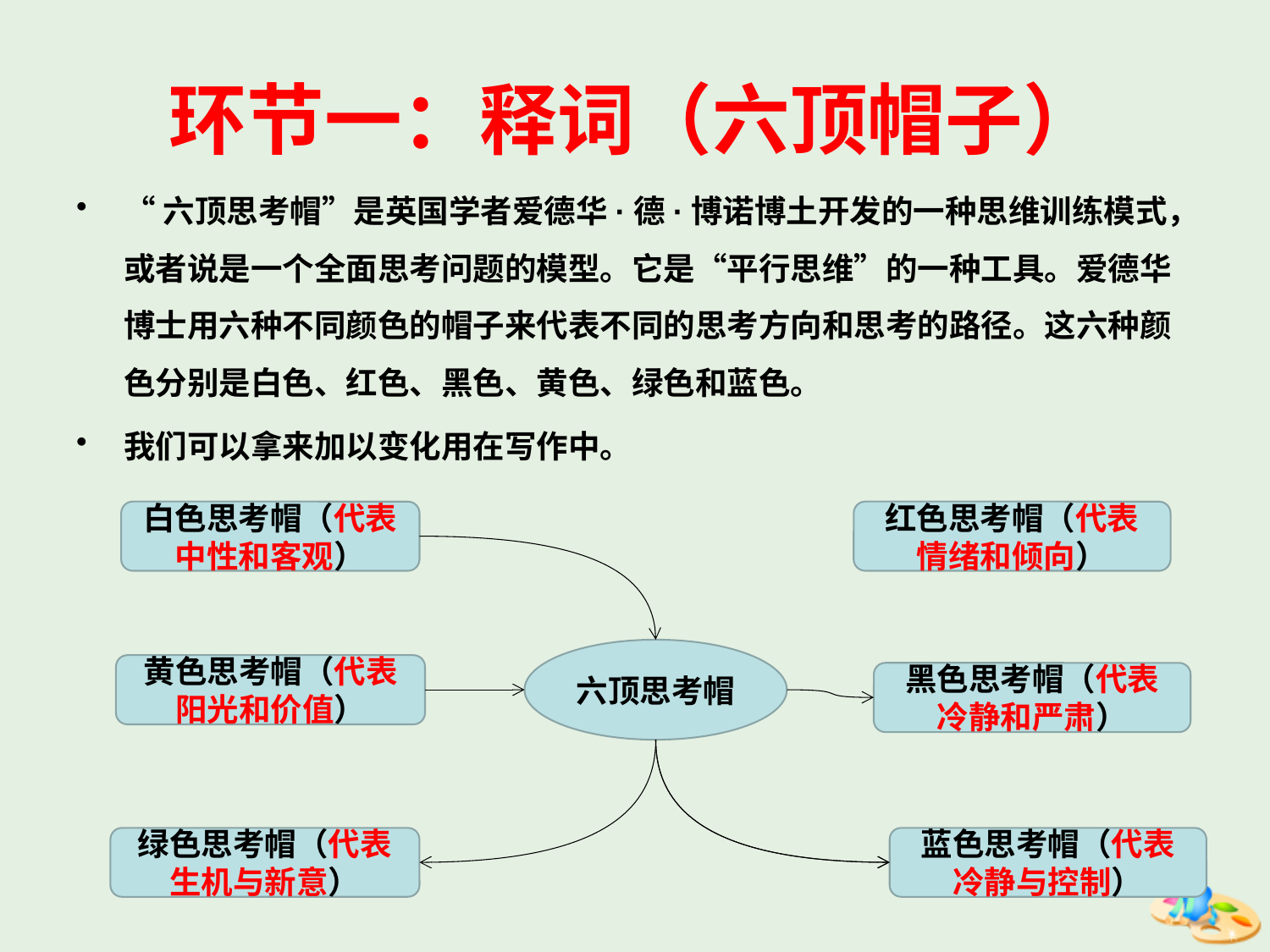

# 环节一：释词（六顶帽子）
“六顶思考帽”是英国学者爱德华·德·博诺博土开发的一种思维训练模式，或者说是一个全面思考问题的模型。它是“平行思维”的一种工具。爱德华博士用六种不同颜色的帽子来代表不同的思考方向和思考的路径。这六种颜色分别是白色、红色、黑色、黄色、绿色和蓝色。
我们可以拿来加以变化用在写作中。
白色思考帽（代表中性和客观）
红色思考帽（代表情绪和倾向）
六顶思考帽
黄色思考帽（代表阳光和价值）
黑色思考帽（代表冷静和严肃）
绿色思考帽（代表生机与新意）
蓝色思考帽（代表冷静与控制）